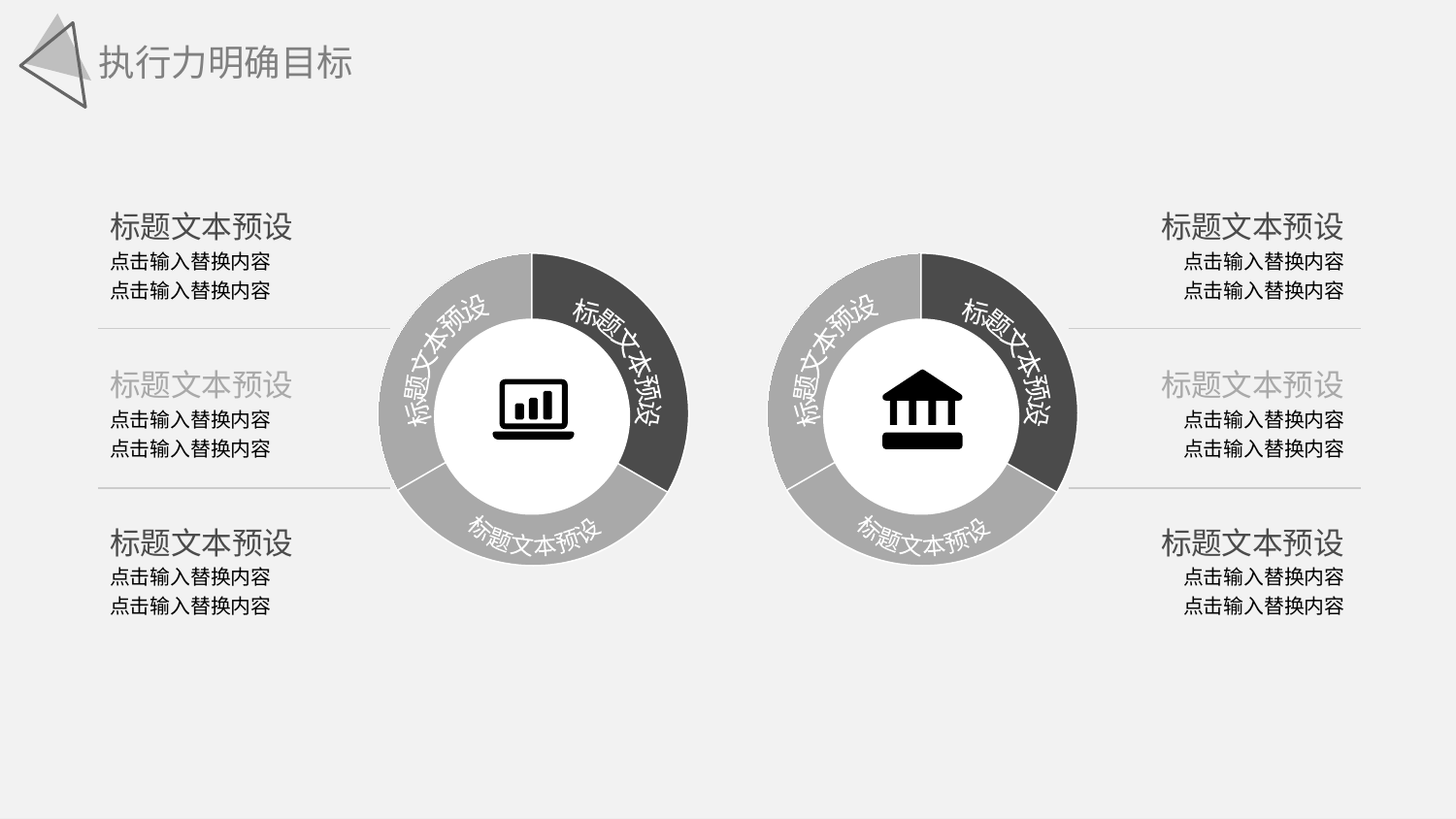

执行力明确目标
标题文本预设
点击输入替换内容
点击输入替换内容
标题文本预设
点击输入替换内容
点击输入替换内容
标题文本预设
点击输入替换内容
点击输入替换内容
标题文本预设
点击输入替换内容
点击输入替换内容
标题文本预设
点击输入替换内容
点击输入替换内容
标题文本预设
点击输入替换内容
点击输入替换内容

标题文本预设
标题文本预设

标题文本预设

标题文本预设
标题文本预设

标题文本预设